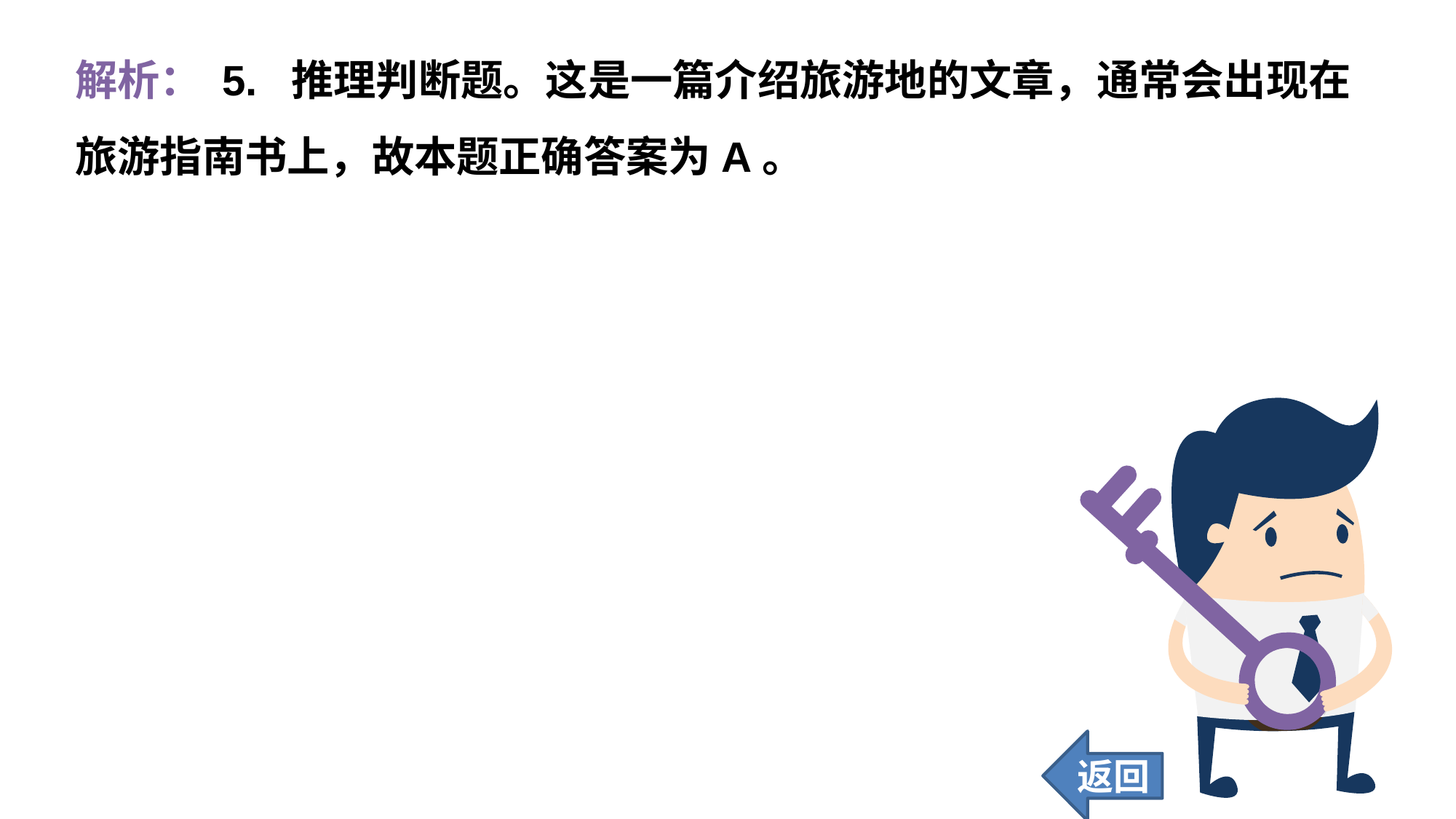

解析： 5.  推理判断题。这是一篇介绍旅游地的文章，通常会出现在旅游指南书上，故本题正确答案为A。

返回
296